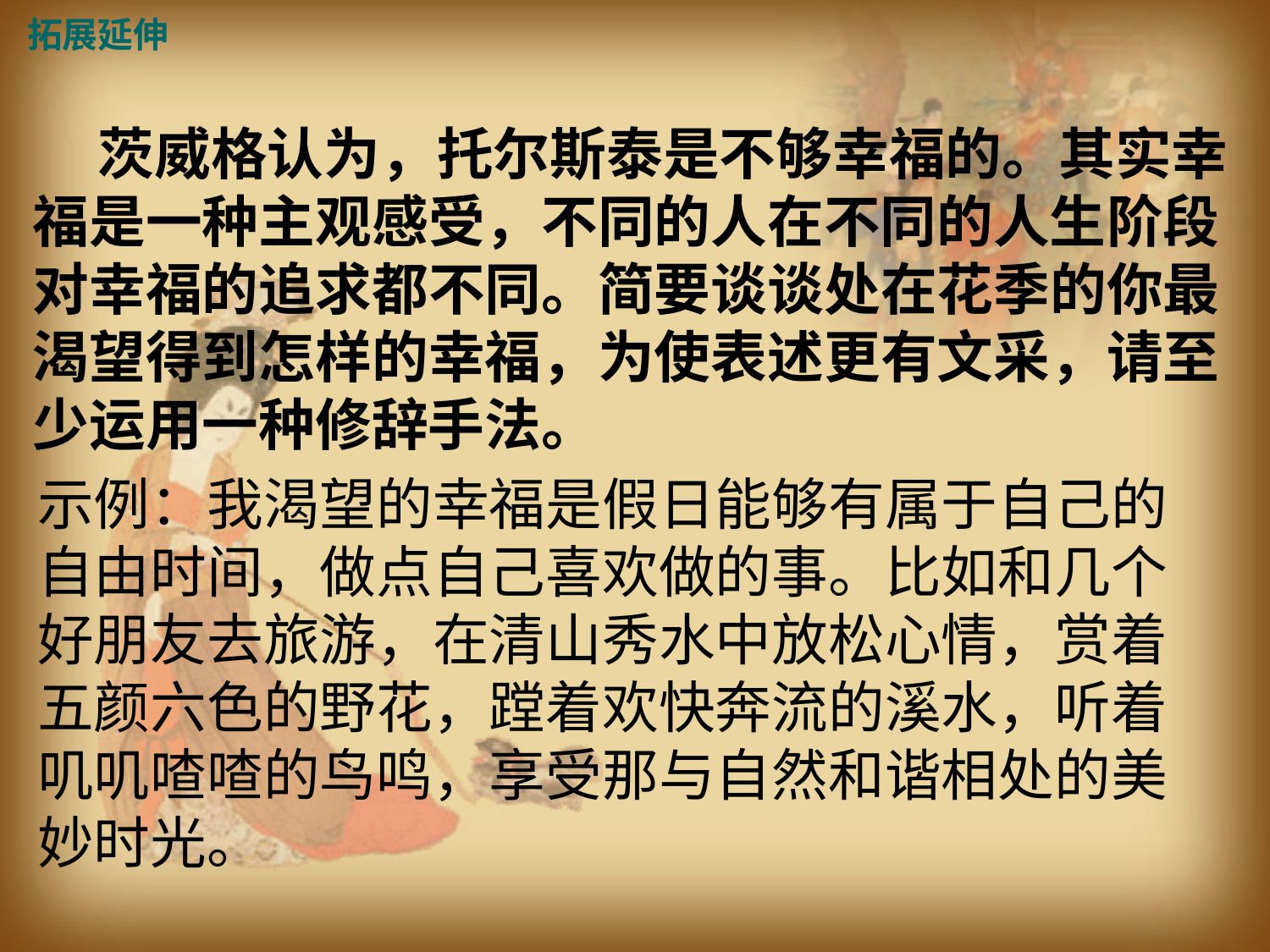

拓展延伸
    茨威格认为，托尔斯泰是不够幸福的。其实幸福是一种主观感受，不同的人在不同的人生阶段对幸福的追求都不同。简要谈谈处在花季的你最渴望得到怎样的幸福，为使表述更有文采，请至少运用一种修辞手法。
示例：我渴望的幸福是假日能够有属于自己的自由时间，做点自己喜欢做的事。比如和几个好朋友去旅游，在清山秀水中放松心情，赏着五颜六色的野花，蹚着欢快奔流的溪水，听着叽叽喳喳的鸟鸣，享受那与自然和谐相处的美妙时光。